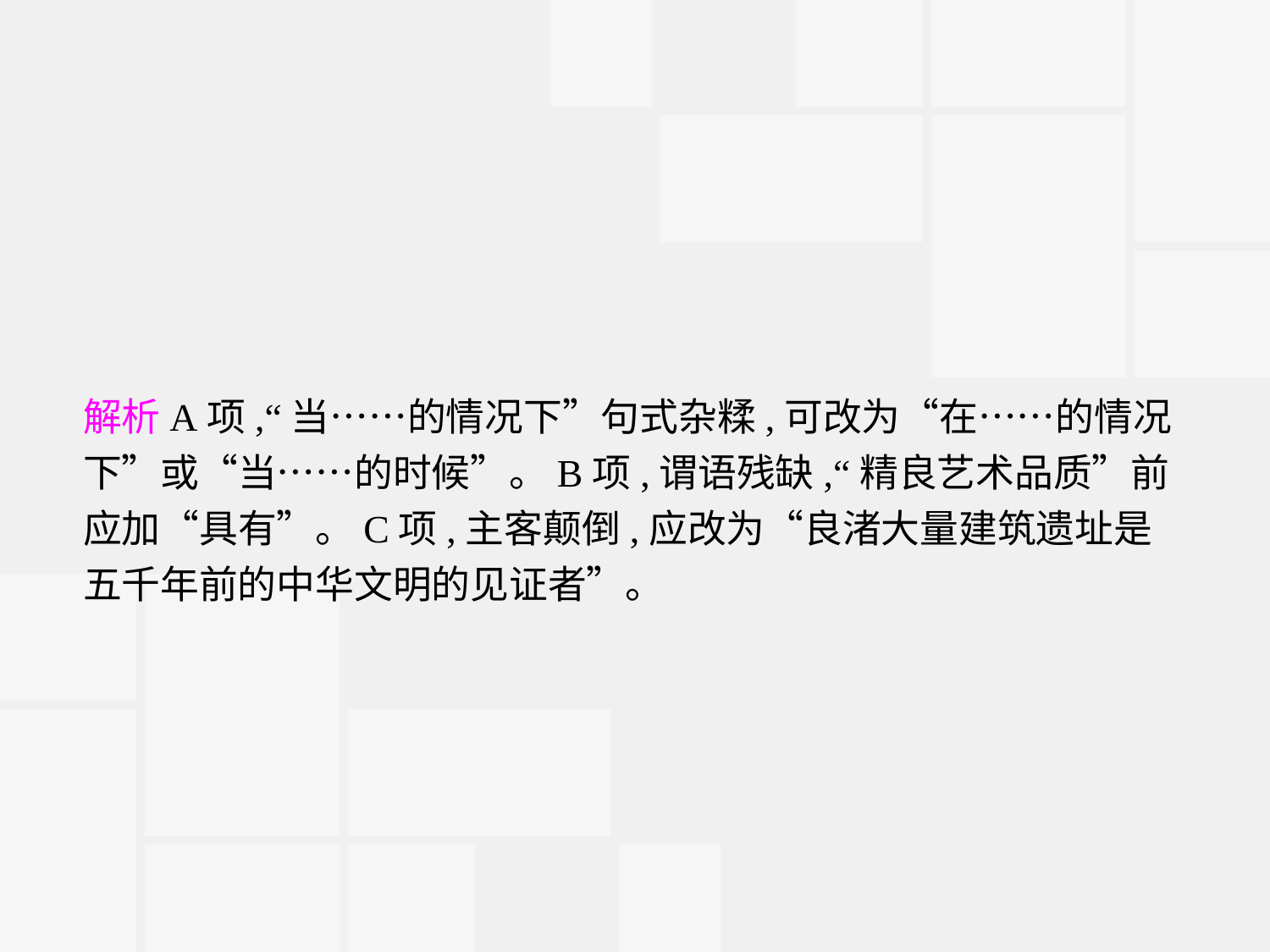

解析A项,“当……的情况下”句式杂糅,可改为“在……的情况下”或“当……的时候”。B项,谓语残缺,“精良艺术品质”前应加“具有”。C项,主客颠倒,应改为“良渚大量建筑遗址是五千年前的中华文明的见证者”。